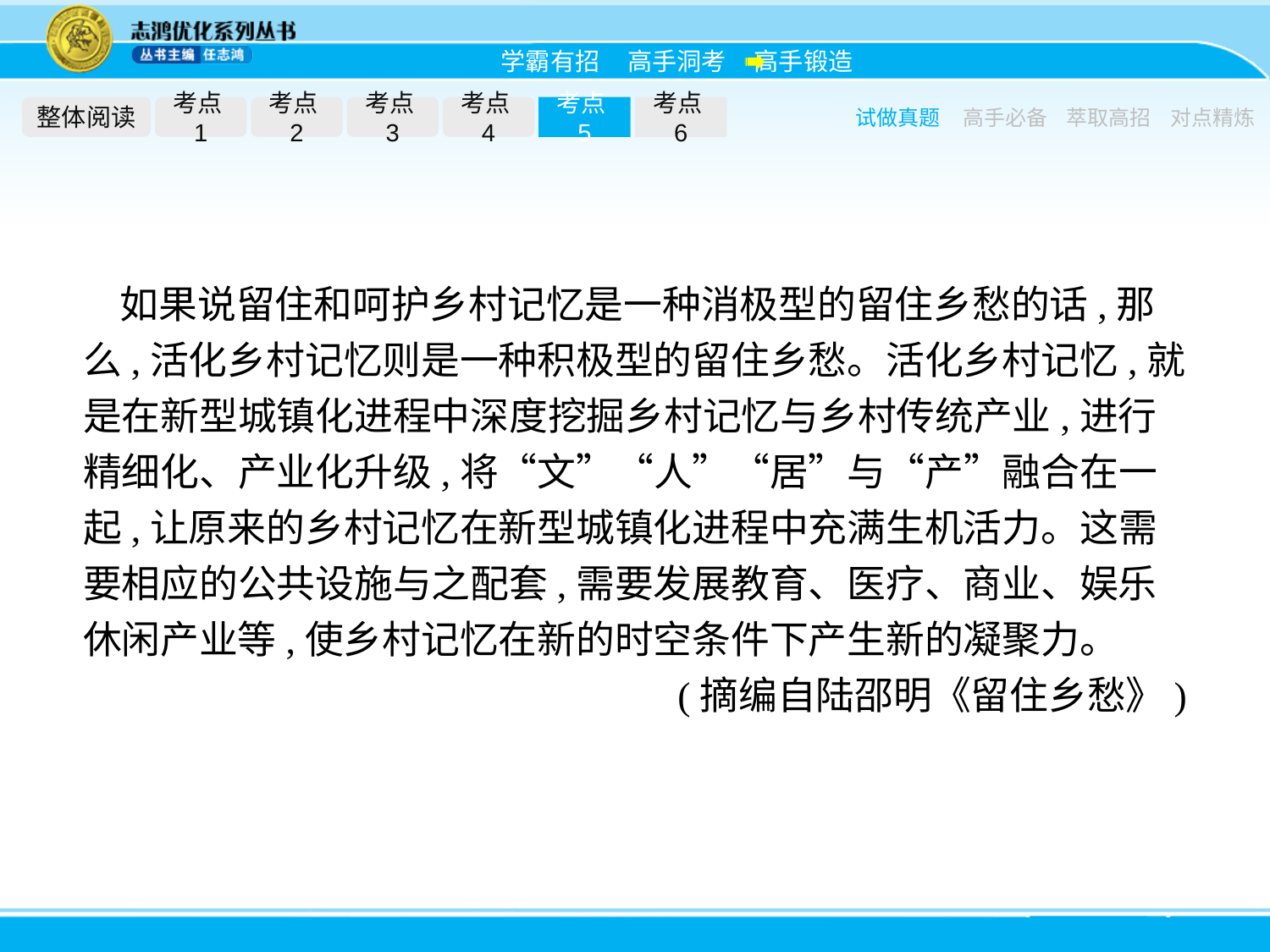

整体阅读
考点1
考点2
考点3
考点4
考点5
考点6
试做真题
高手必备
萃取高招
对点精炼
如果说留住和呵护乡村记忆是一种消极型的留住乡愁的话,那么,活化乡村记忆则是一种积极型的留住乡愁。活化乡村记忆,就是在新型城镇化进程中深度挖掘乡村记忆与乡村传统产业,进行精细化、产业化升级,将“文”“人”“居”与“产”融合在一起,让原来的乡村记忆在新型城镇化进程中充满生机活力。这需要相应的公共设施与之配套,需要发展教育、医疗、商业、娱乐休闲产业等,使乡村记忆在新的时空条件下产生新的凝聚力。
(摘编自陆邵明《留住乡愁》)